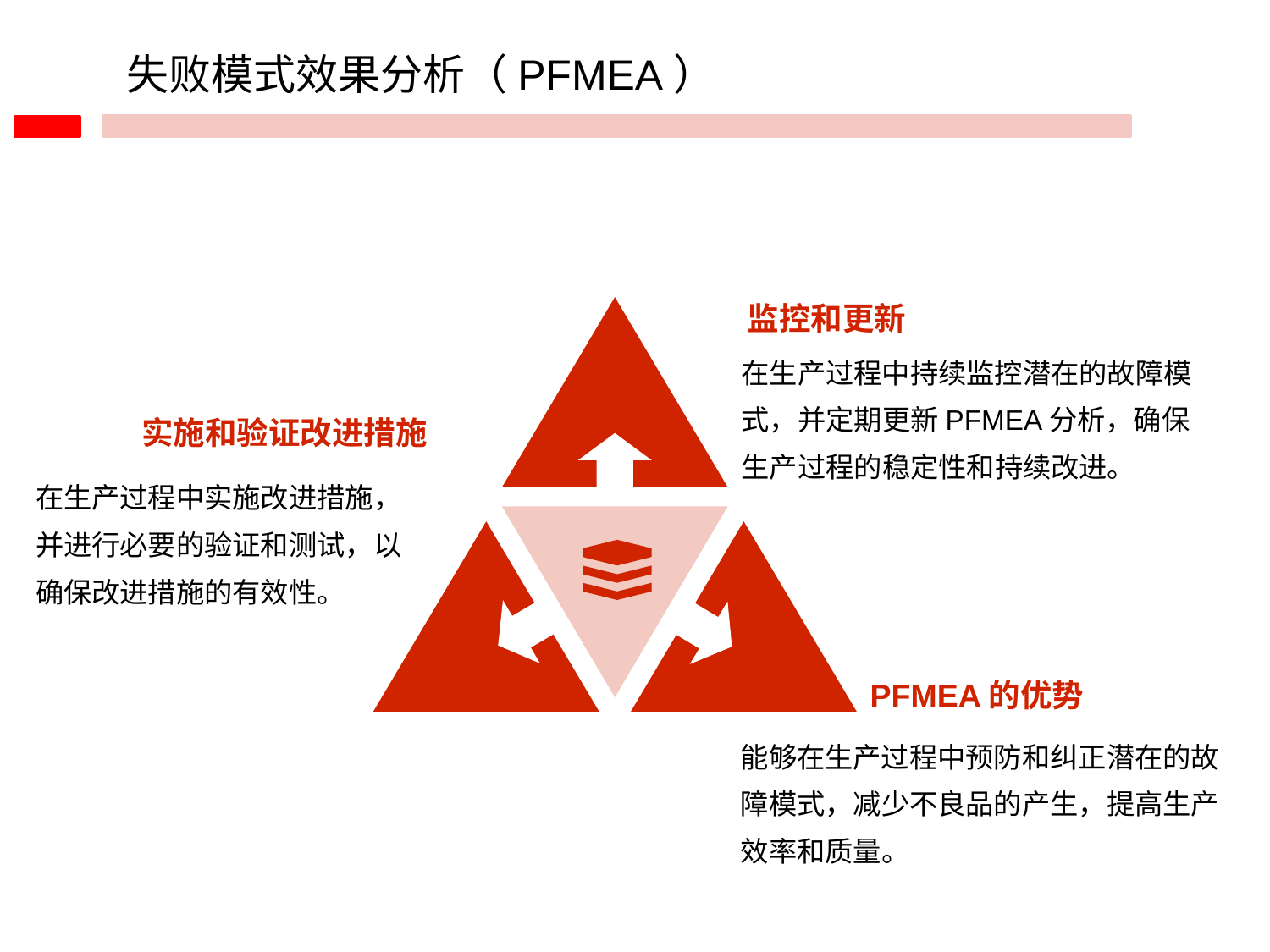

失败模式效果分析（PFMEA）
监控和更新

在生产过程中持续监控潜在的故障模式，并定期更新PFMEA分析，确保生产过程的稳定性和持续改进。
实施和验证改进措施

在生产过程中实施改进措施，并进行必要的验证和测试，以确保改进措施的有效性。

PFMEA的优势
能够在生产过程中预防和纠正潜在的故障模式，减少不良品的产生，提高生产效率和质量。